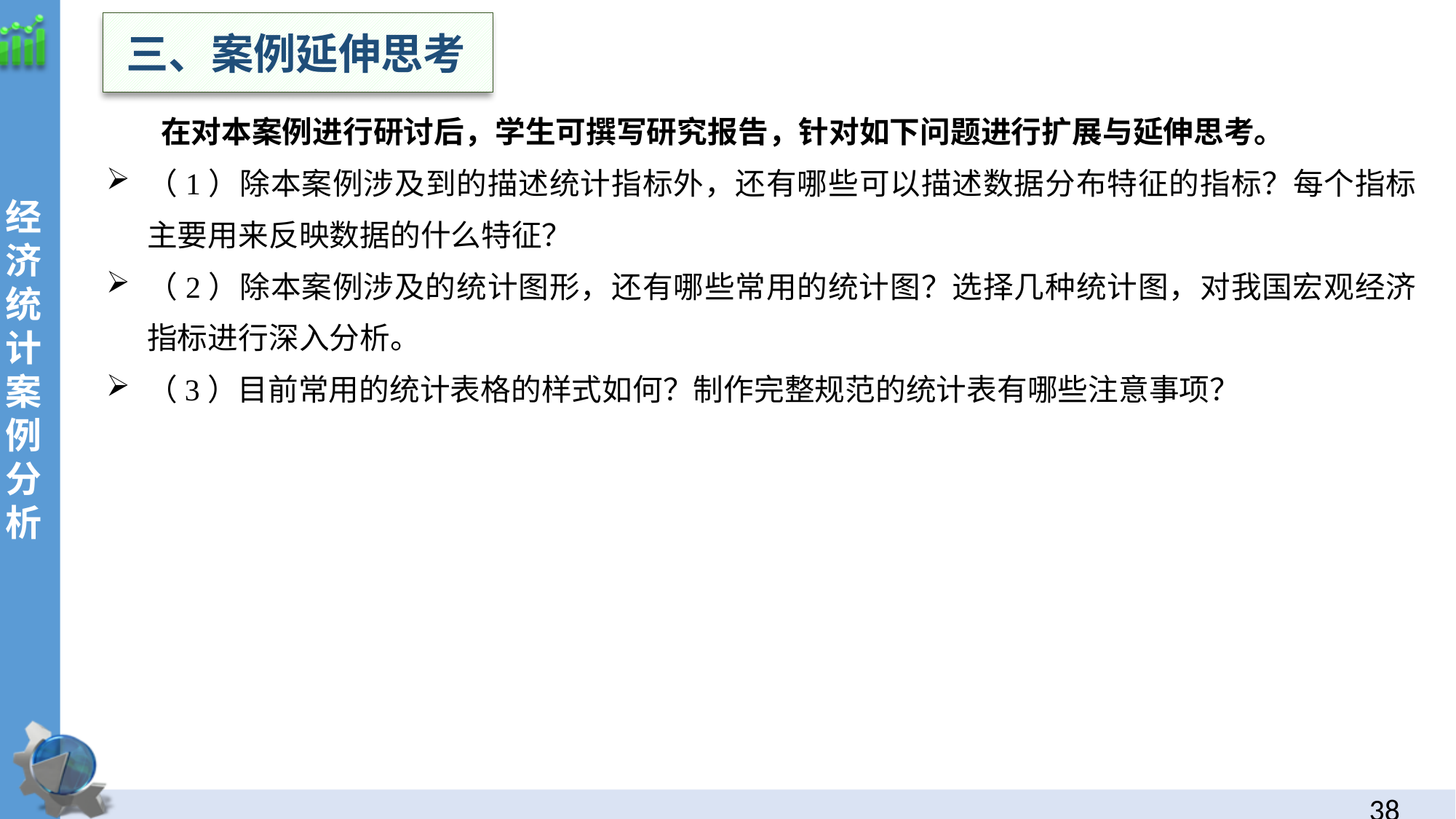

三、案例延伸思考

在对本案例进行研讨后，学生可撰写研究报告，针对如下问题进行扩展与延伸思考。
（1）除本案例涉及到的描述统计指标外，还有哪些可以描述数据分布特征的指标？每个指标主要用来反映数据的什么特征？
（2）除本案例涉及的统计图形，还有哪些常用的统计图？选择几种统计图，对我国宏观经济指标进行深入分析。
（3）目前常用的统计表格的样式如何？制作完整规范的统计表有哪些注意事项？
经
济统计案例分析
38